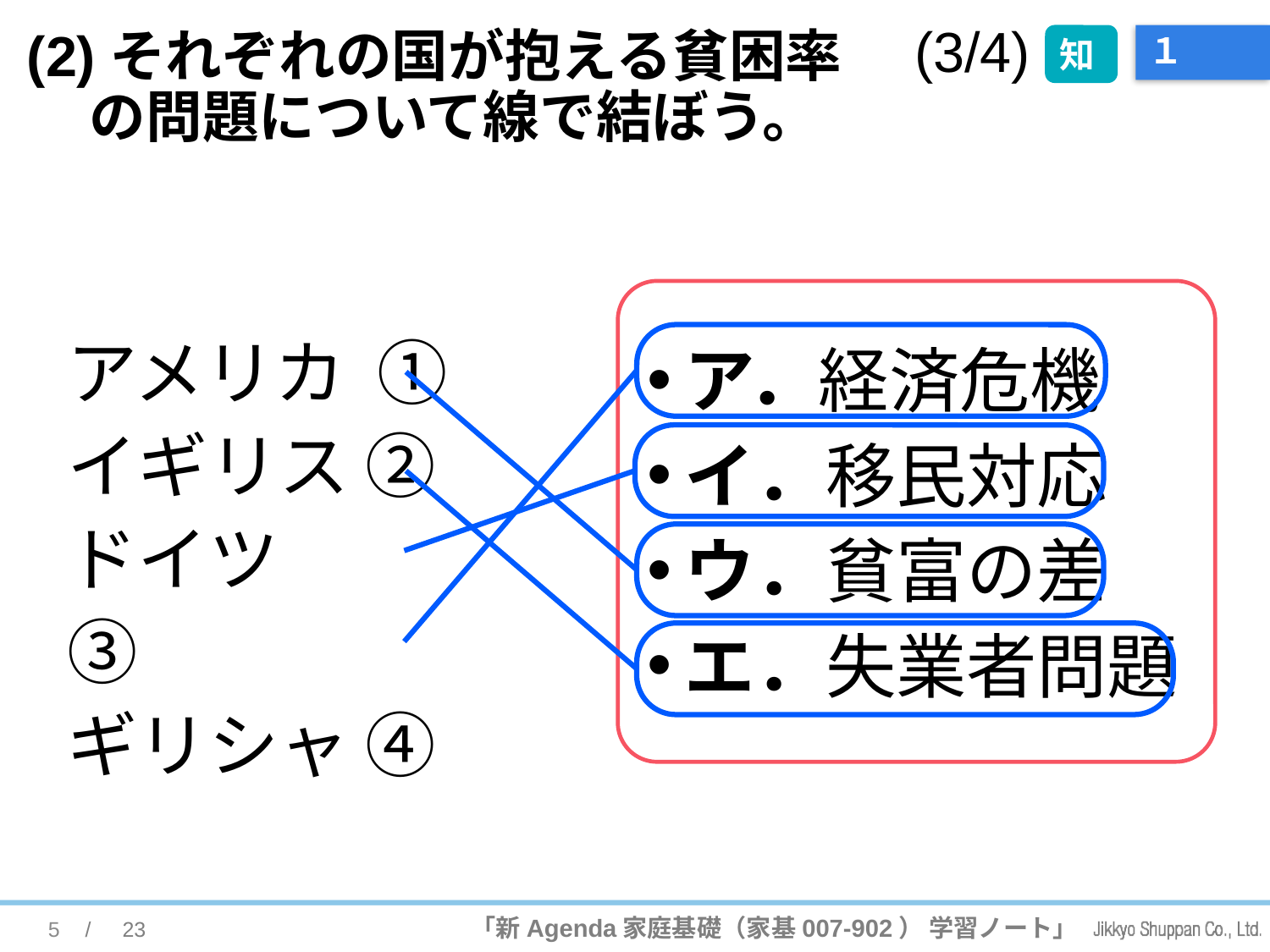

知
# １
(3/4)
(2)それぞれの国が抱える貧困率の問題について線で結ぼう。
ア．経済危機
イ．移民対応
ウ．貧富の差
エ．失業者問題
アメリカ  ①
イギリス ②
ドイツ　　③
ギリシャ ④

5